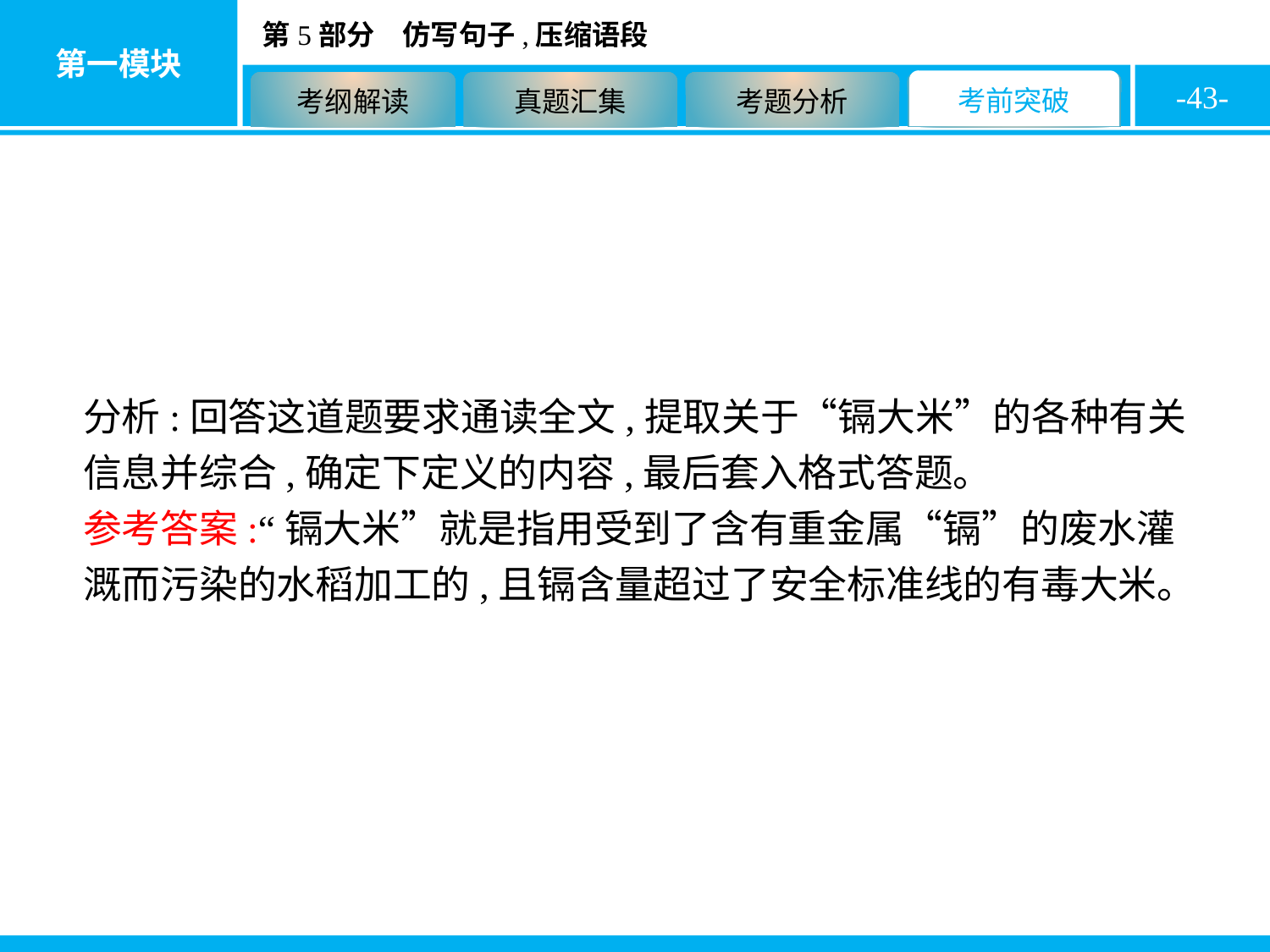

-43-
分析:回答这道题要求通读全文,提取关于“镉大米”的各种有关信息并综合,确定下定义的内容,最后套入格式答题。
参考答案:“镉大米”就是指用受到了含有重金属“镉”的废水灌溉而污染的水稻加工的,且镉含量超过了安全标准线的有毒大米。